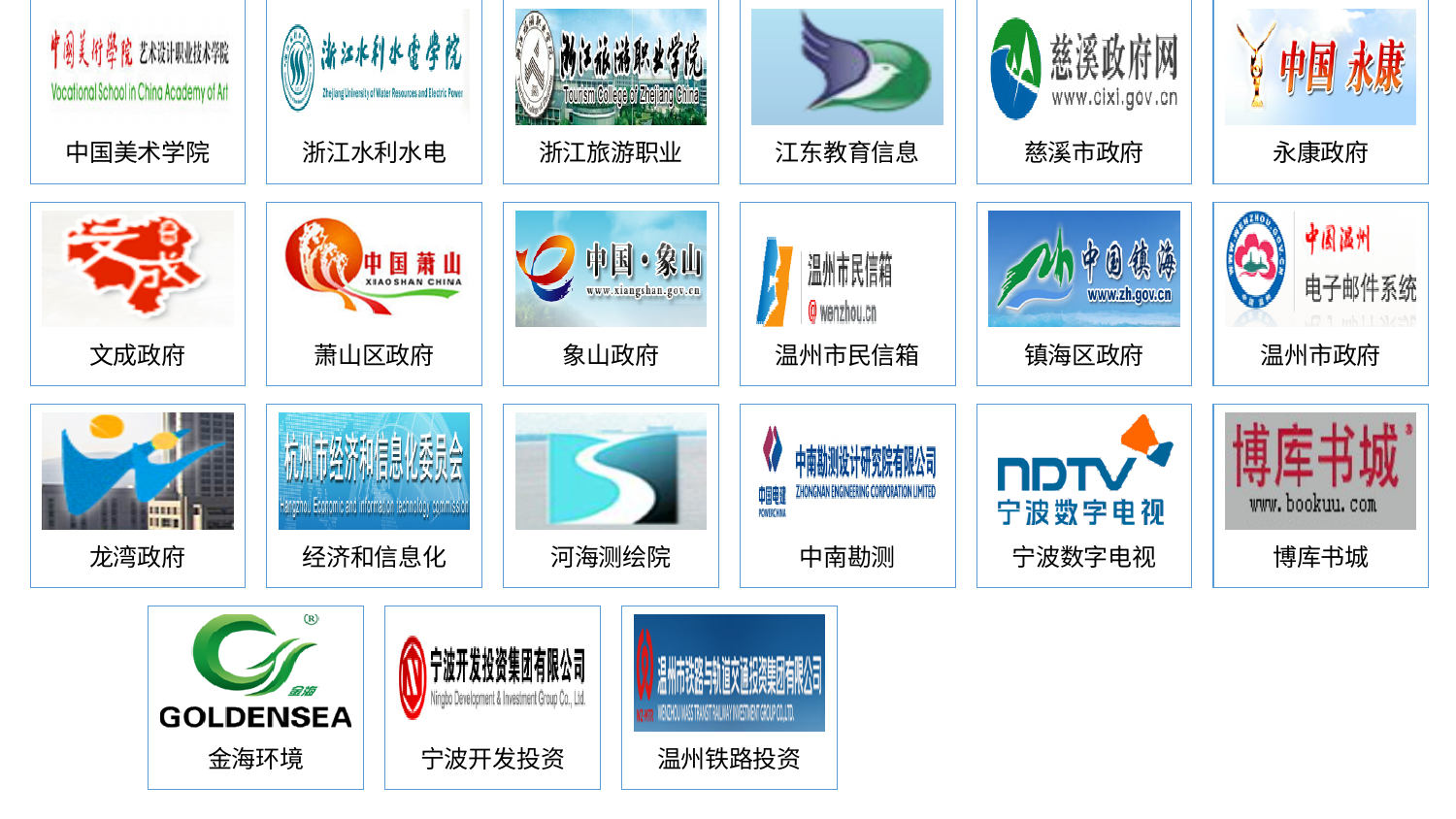

中国美术学院
浙江水利水电
浙江旅游职业
江东教育信息
慈溪市政府
永康政府
文成政府
萧山区政府
象山政府
温州市民信箱
镇海区政府
温州市政府
龙湾政府
经济和信息化
河海测绘院
中南勘测
宁波数字电视
博库书城
金海环境
宁波开发投资
温州铁路投资